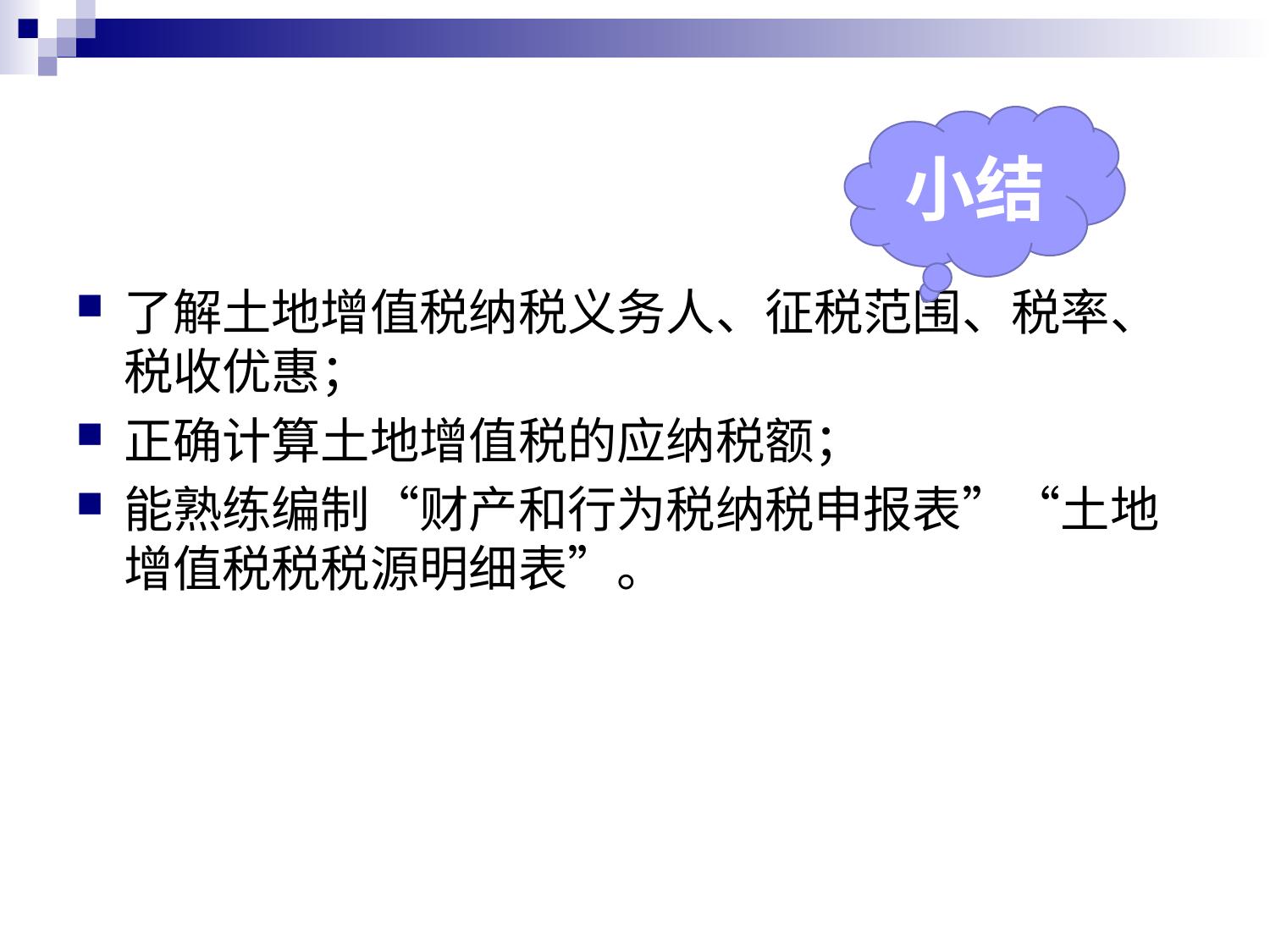

#
小结
了解土地增值税纳税义务人、征税范围、税率、税收优惠；
正确计算土地增值税的应纳税额；
能熟练编制“财产和行为税纳税申报表”“土地增值税税税源明细表”。